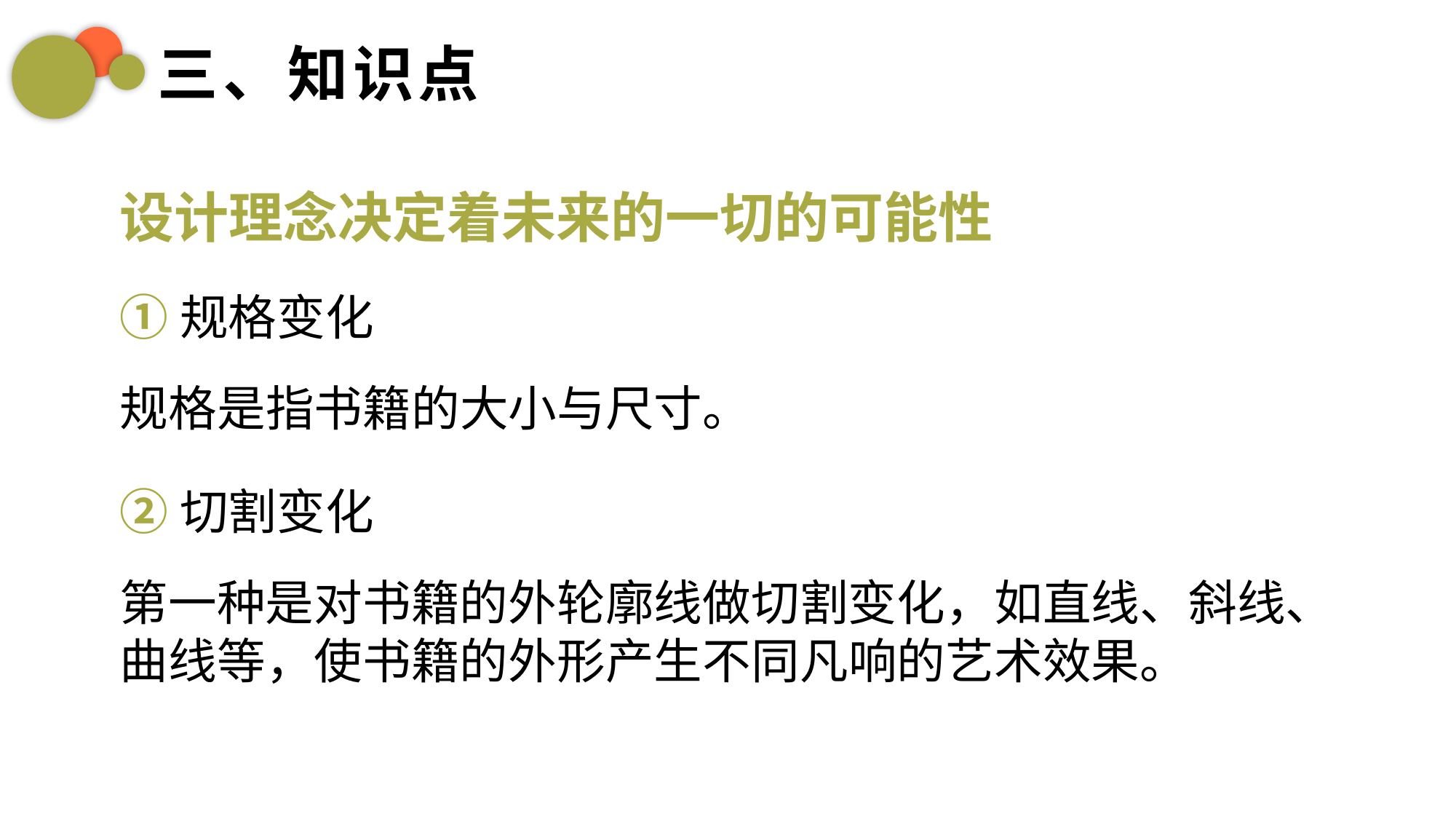

三、知识点
设计理念决定着未来的一切的可能性
①规格变化
规格是指书籍的大小与尺寸。
②切割变化
第一种是对书籍的外轮廓线做切割变化，如直线、斜线、曲线等，使书籍的外形产生不同凡响的艺术效果。